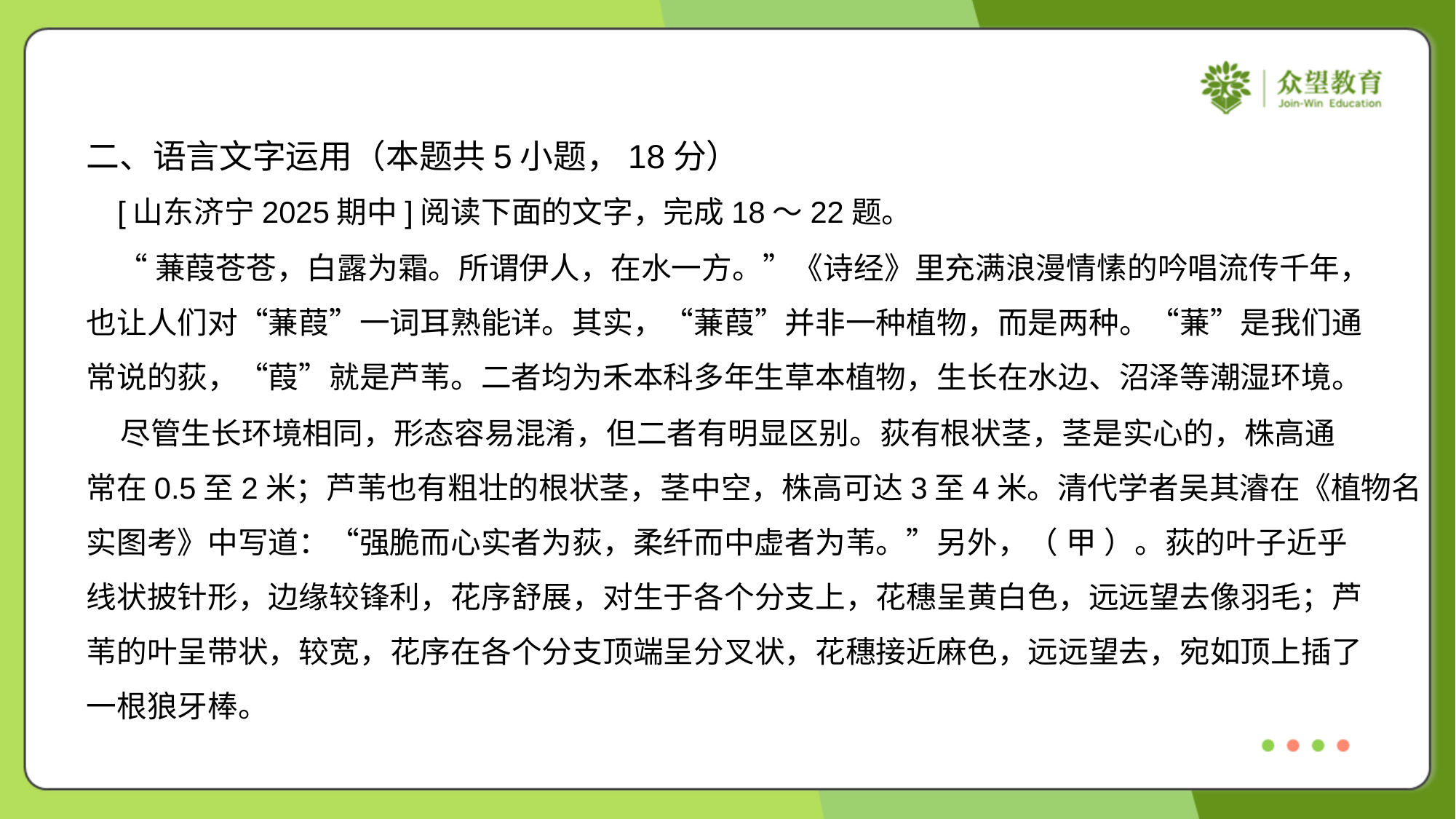

二、语言文字运用（本题共5小题，18分）
    [山东济宁2025期中]阅读下面的文字，完成18～22题。
    “蒹葭苍苍，白露为霜。所谓伊人，在水一方。”《诗经》里充满浪漫情愫的吟唱流传千年，
也让人们对“蒹葭”一词耳熟能详。其实，“蒹葭”并非一种植物，而是两种。“蒹”是我们通
常说的荻，“葭”就是芦苇。二者均为禾本科多年生草本植物，生长在水边、沼泽等潮湿环境。
    尽管生长环境相同，形态容易混淆，但二者有明显区别。荻有根状茎，茎是实心的，株高通
常在0.5至2米；芦苇也有粗壮的根状茎，茎中空，株高可达3至4米。清代学者吴其濬在《植物名
实图考》中写道：“强脆而心实者为荻，柔纤而中虚者为苇。”另外，（ 甲 ）。荻的叶子近乎
线状披针形，边缘较锋利，花序舒展，对生于各个分支上，花穗呈黄白色，远远望去像羽毛；芦
苇的叶呈带状，较宽，花序在各个分支顶端呈分叉状，花穗接近麻色，远远望去，宛如顶上插了
一根狼牙棒。